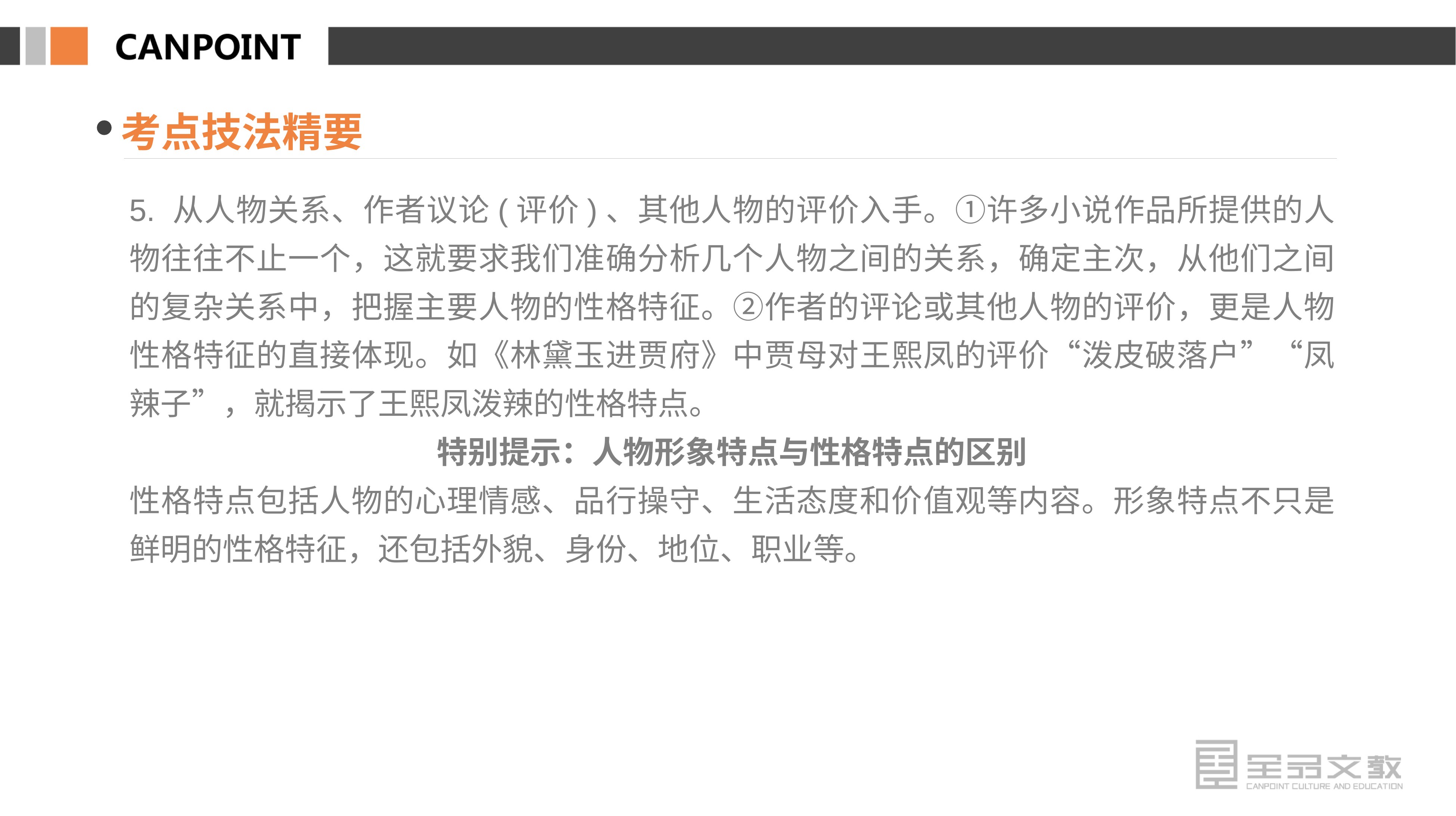

考点技法精要

5. 从人物关系、作者议论(评价)、其他人物的评价入手。①许多小说作品所提供的人物往往不止一个，这就要求我们准确分析几个人物之间的关系，确定主次，从他们之间的复杂关系中，把握主要人物的性格特征。②作者的评论或其他人物的评价，更是人物性格特征的直接体现。如《林黛玉进贾府》中贾母对王熙凤的评价“泼皮破落户”“凤辣子”，就揭示了王熙凤泼辣的性格特点。
特别提示：人物形象特点与性格特点的区别
性格特点包括人物的心理情感、品行操守、生活态度和价值观等内容。形象特点不只是鲜明的性格特征，还包括外貌、身份、地位、职业等。